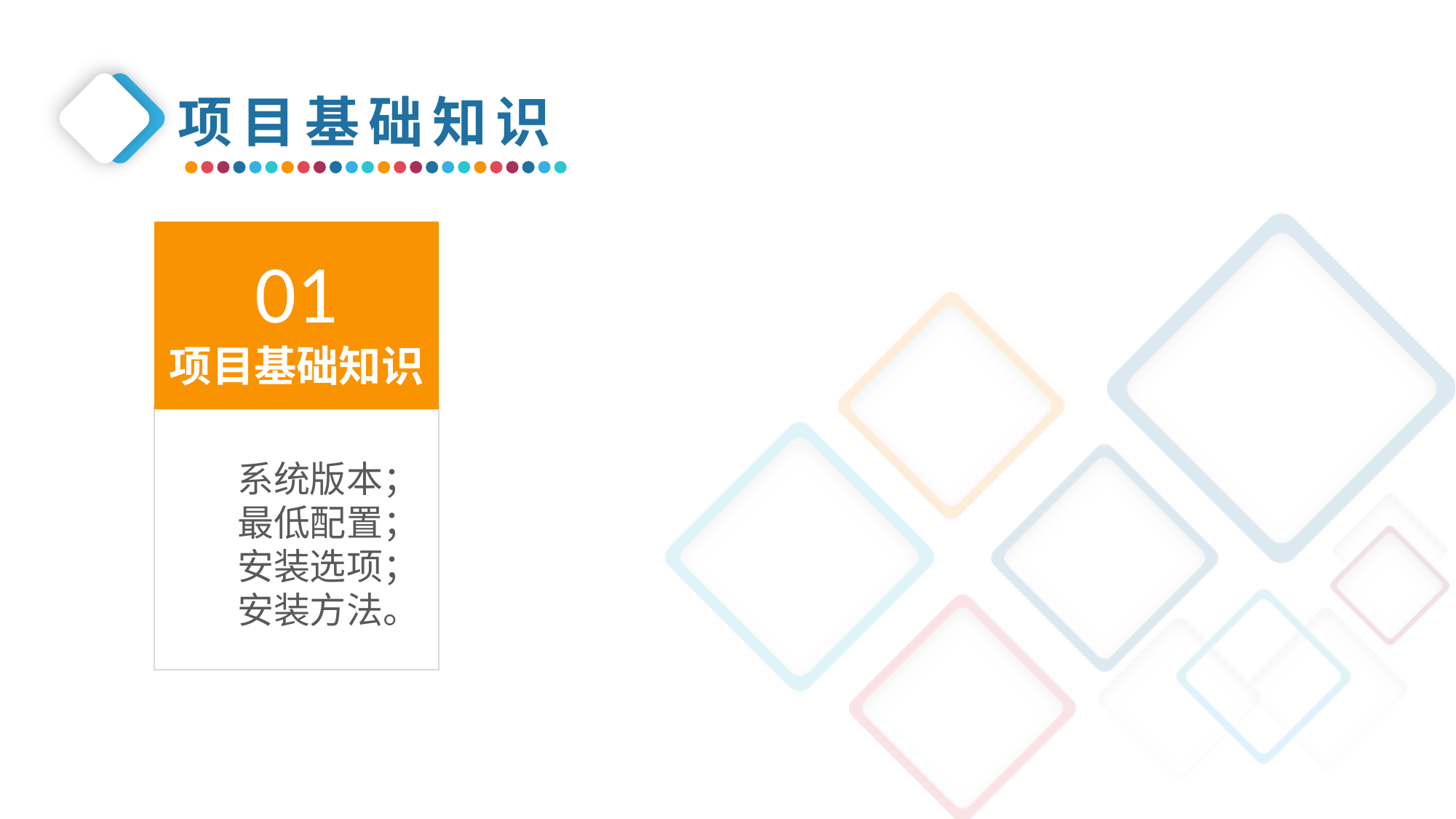

项目基础知识

01
项目基础知识

系统版本；
最低配置；
安装选项；
安装方法。